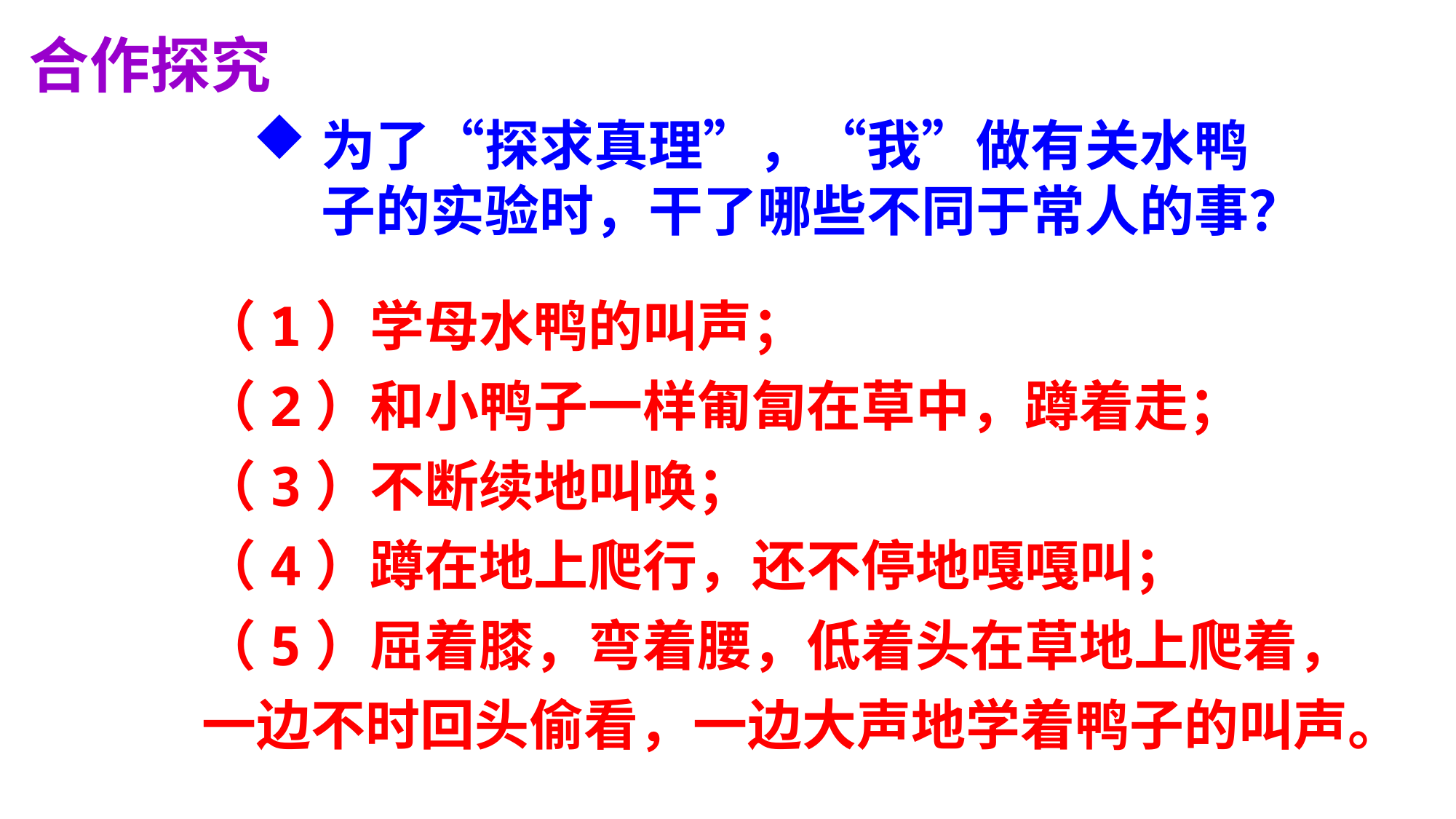

合作探究
为了“探求真理”，“我”做有关水鸭子的实验时，干了哪些不同于常人的事？
（1）学母水鸭的叫声；
（2）和小鸭子一样匍匐在草中，蹲着走；
（3）不断续地叫唤；
（4）蹲在地上爬行，还不停地嘎嘎叫；
（5）屈着膝，弯着腰，低着头在草地上爬着，一边不时回头偷看，一边大声地学着鸭子的叫声。